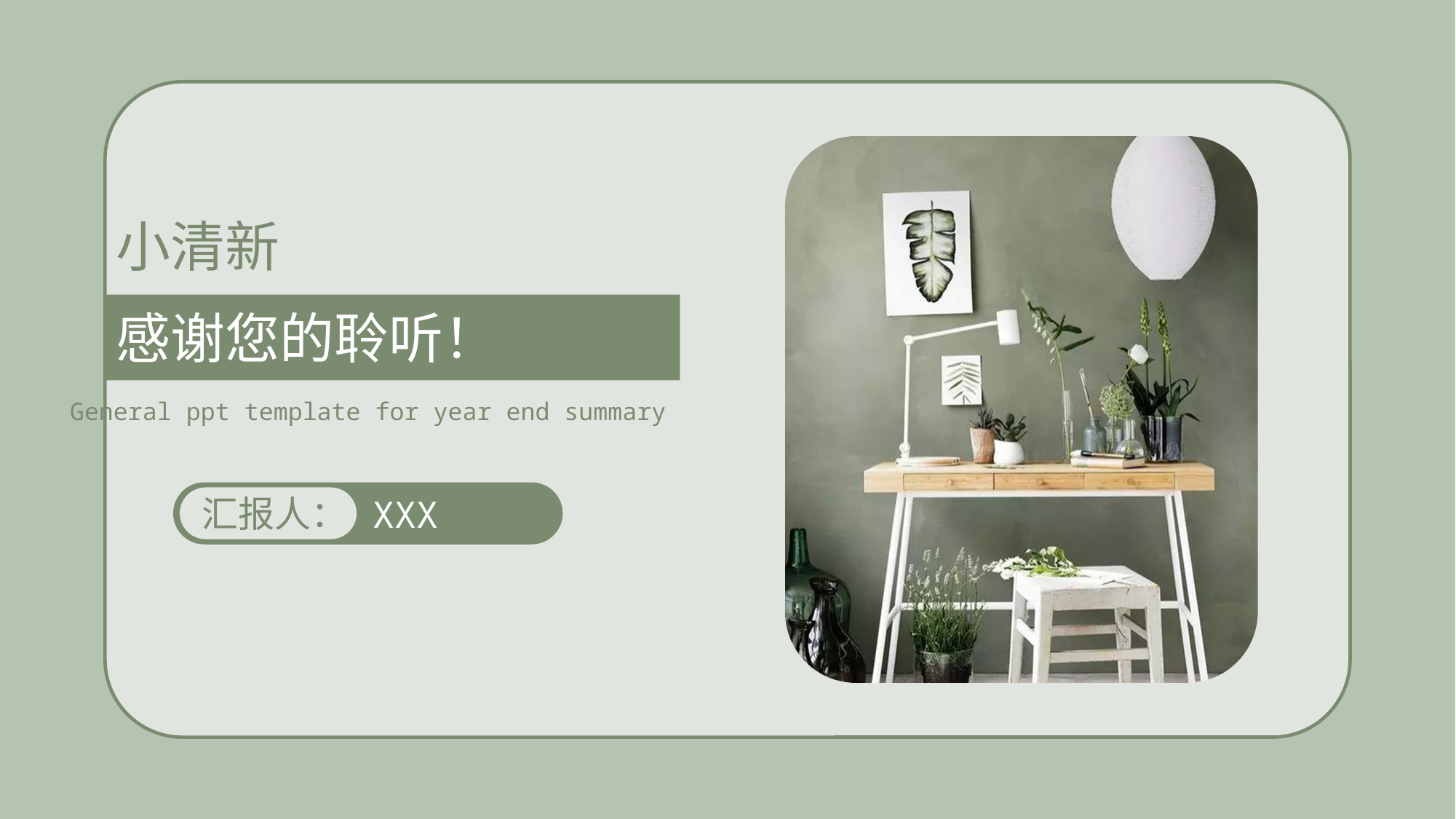

小清新

感谢您的聆听！
General ppt template for year end summary

汇报人：
XXX